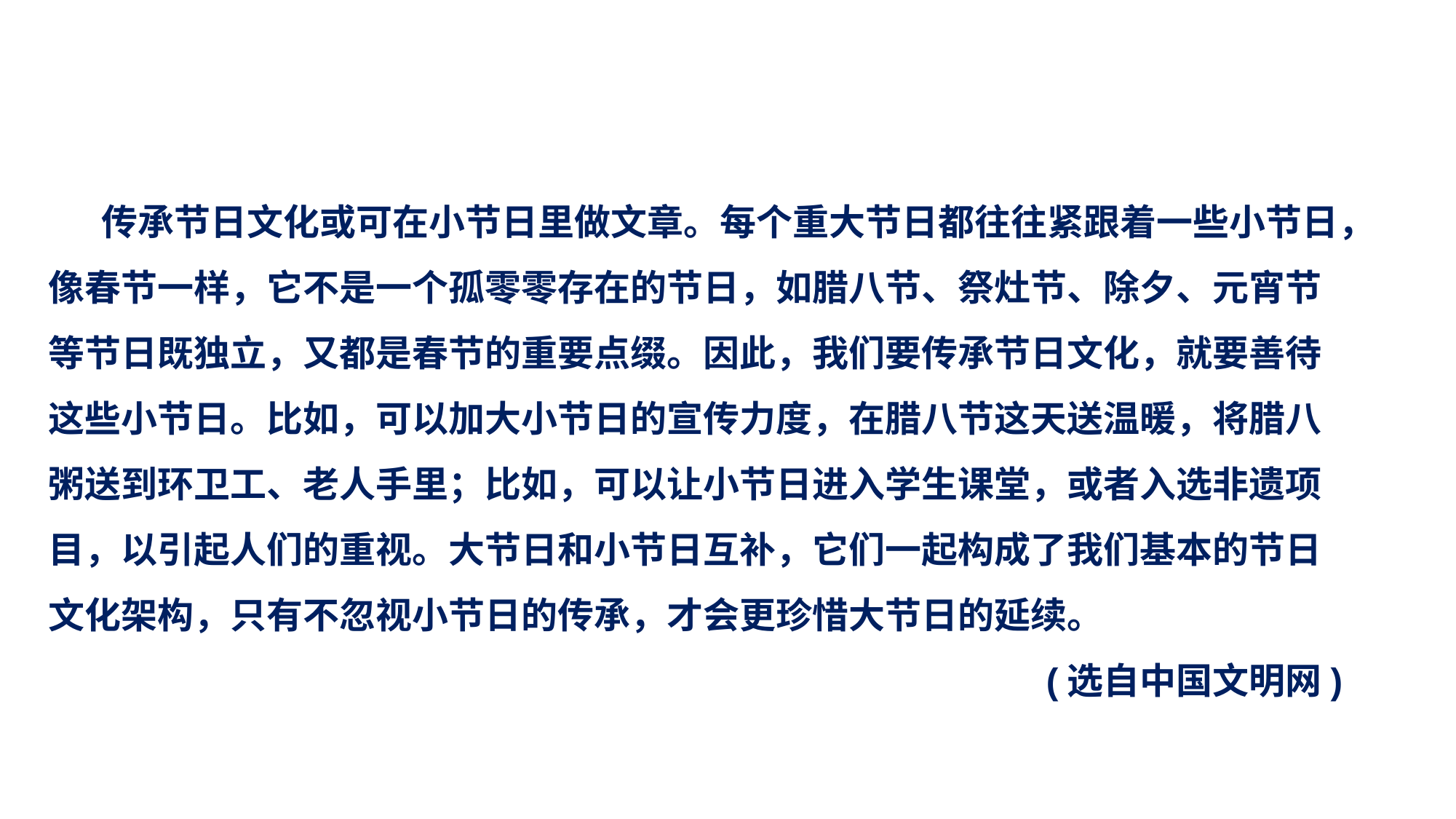

传承节日文化或可在小节日里做文章。每个重大节日都往往紧跟着一些小节日，像春节一样，它不是一个孤零零存在的节日，如腊八节、祭灶节、除夕、元宵节等节日既独立，又都是春节的重要点缀。因此，我们要传承节日文化，就要善待这些小节日。比如，可以加大小节日的宣传力度，在腊八节这天送温暖，将腊八粥送到环卫工、老人手里；比如，可以让小节日进入学生课堂，或者入选非遗项目，以引起人们的重视。大节日和小节日互补，它们一起构成了我们基本的节日文化架构，只有不忽视小节日的传承，才会更珍惜大节日的延续。
(选自中国文明网)